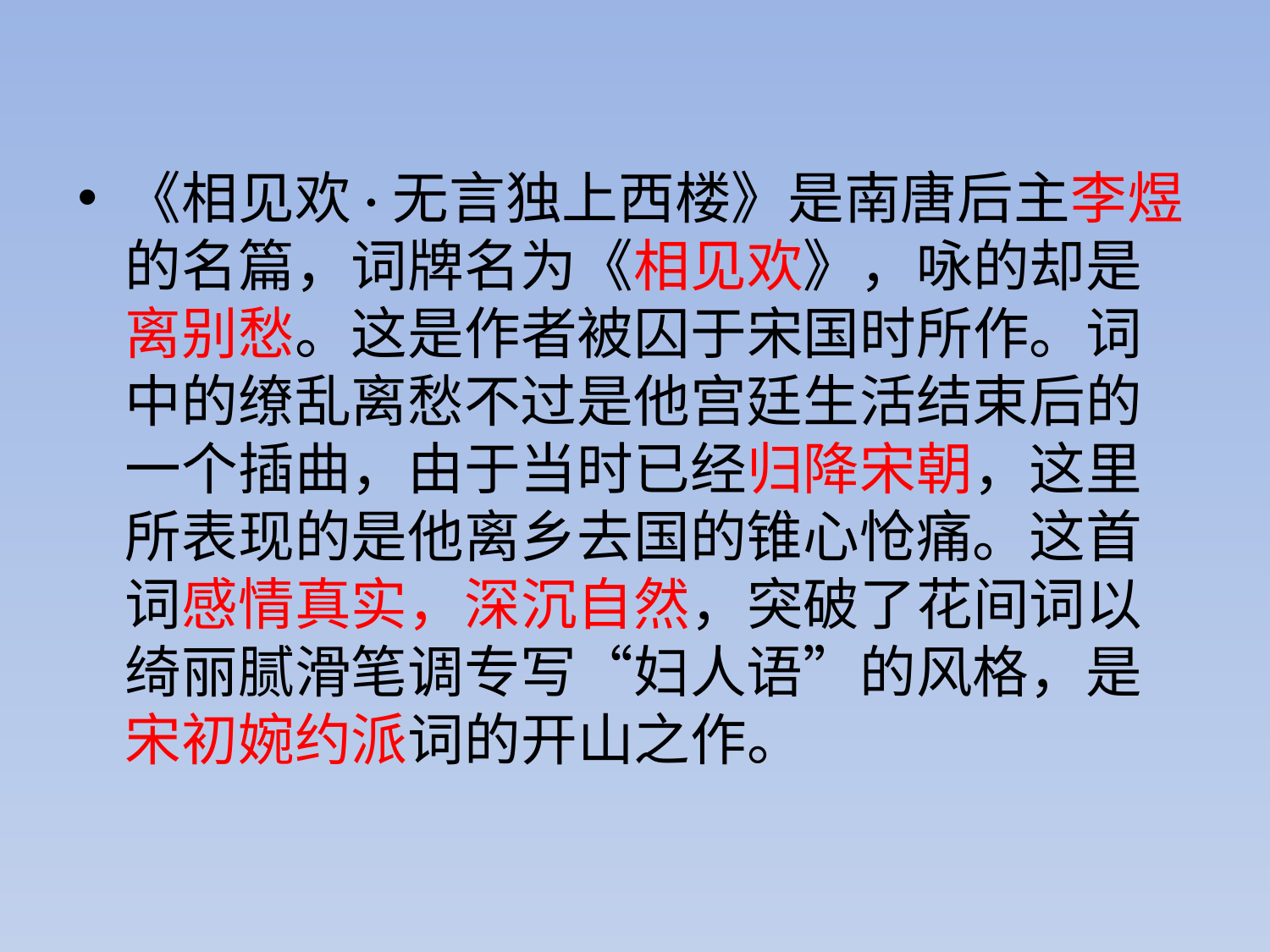

《相见欢·无言独上西楼》是南唐后主李煜的名篇，词牌名为《相见欢》，咏的却是离别愁。这是作者被囚于宋国时所作。词中的缭乱离愁不过是他宫廷生活结束后的一个插曲，由于当时已经归降宋朝，这里所表现的是他离乡去国的锥心怆痛。这首词感情真实，深沉自然，突破了花间词以绮丽腻滑笔调专写“妇人语”的风格，是宋初婉约派词的开山之作。